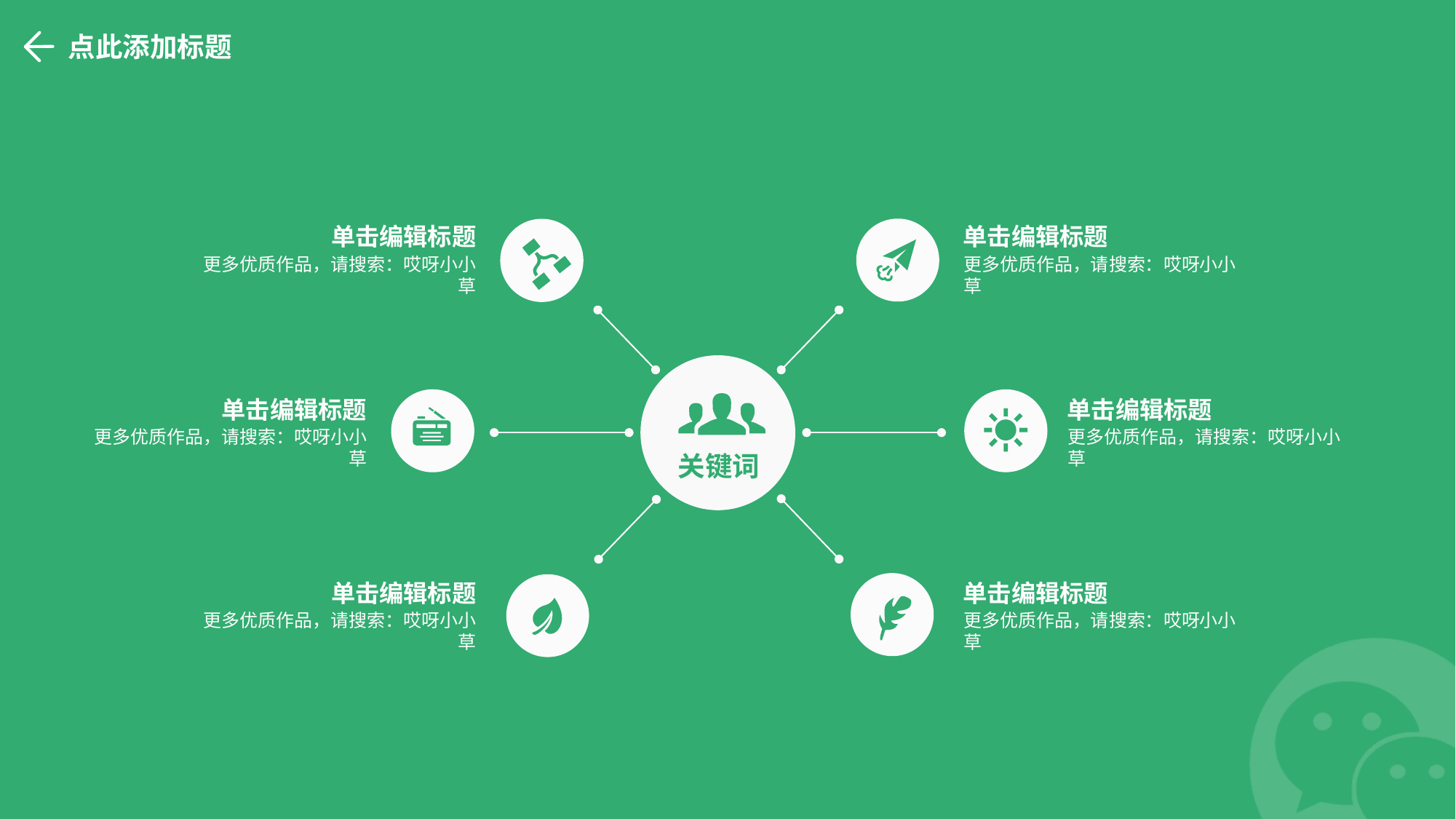

点此添加标题

单击编辑标题
单击编辑标题

更多优质作品，请搜索：哎呀小小草
更多优质作品，请搜索：哎呀小小草

单击编辑标题
单击编辑标题

更多优质作品，请搜索：哎呀小小草
更多优质作品，请搜索：哎呀小小草
关键词

单击编辑标题
单击编辑标题

更多优质作品，请搜索：哎呀小小草
更多优质作品，请搜索：哎呀小小草